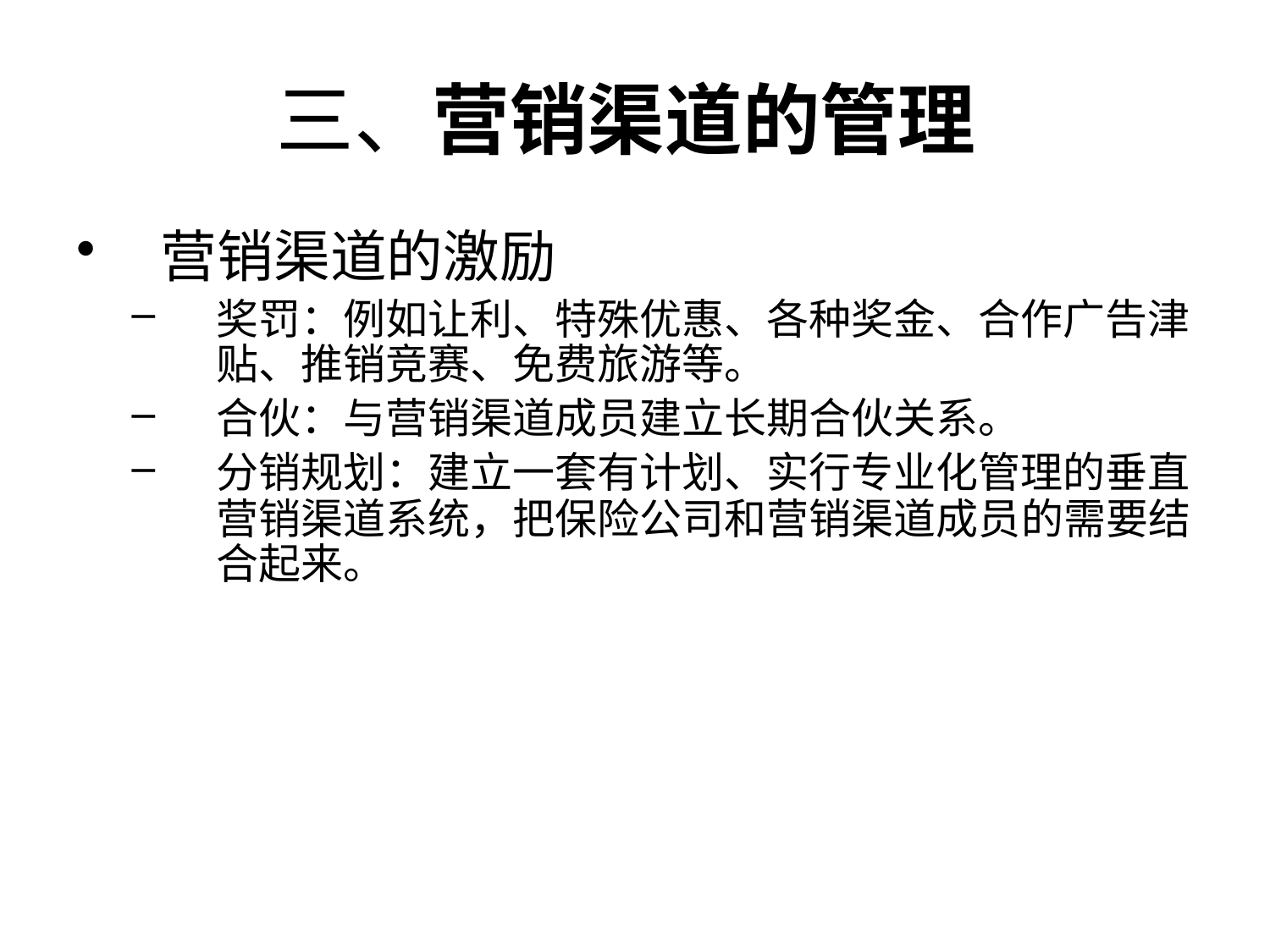

# 三、营销渠道的管理
营销渠道的激励
奖罚：例如让利、特殊优惠、各种奖金、合作广告津贴、推销竞赛、免费旅游等。
合伙：与营销渠道成员建立长期合伙关系。
分销规划：建立一套有计划、实行专业化管理的垂直营销渠道系统，把保险公司和营销渠道成员的需要结合起来。